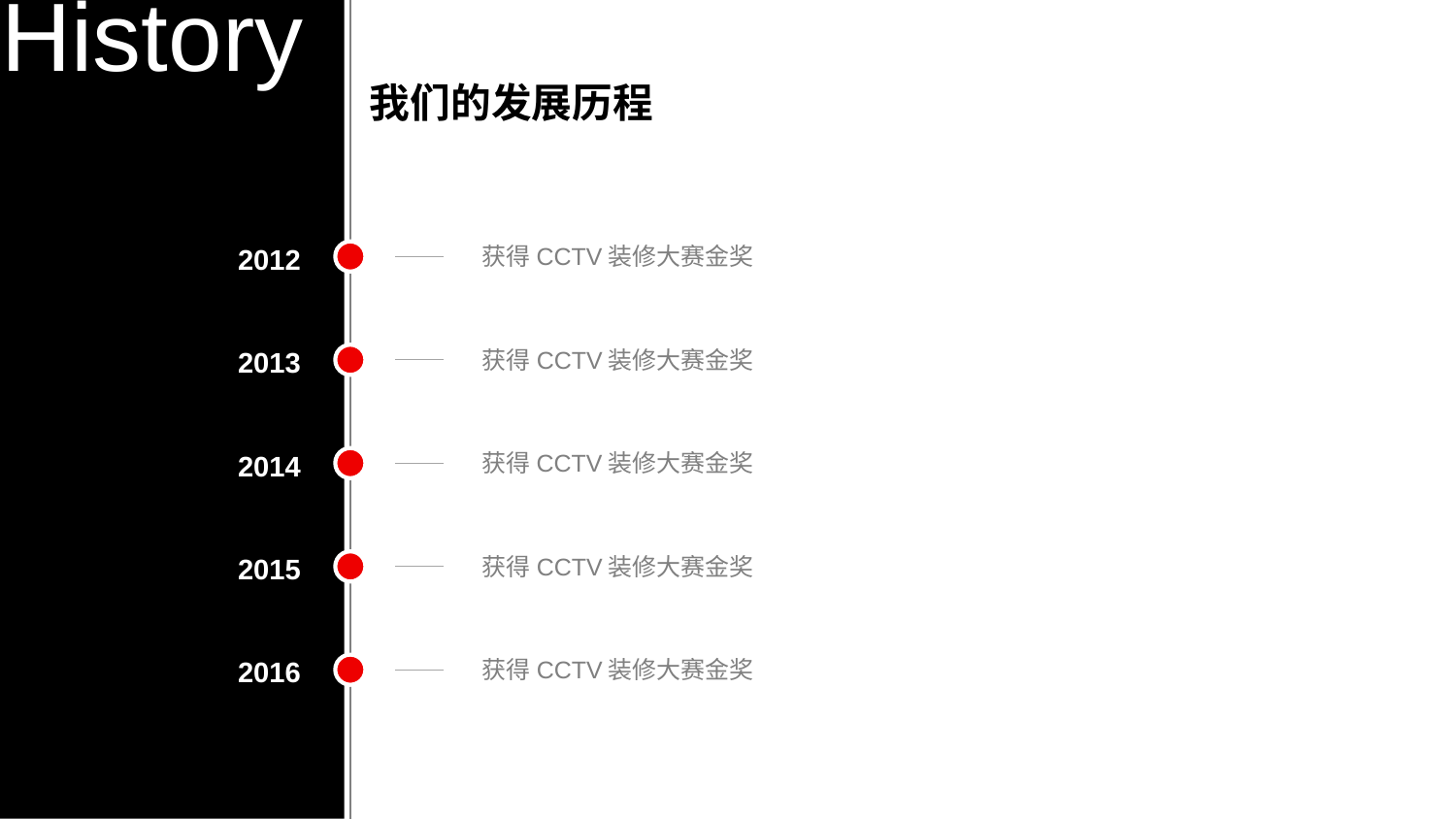

History
我们的发展历程
2012
获得CCTV装修大赛金奖

2013
获得CCTV装修大赛金奖

2014
获得CCTV装修大赛金奖

2015
获得CCTV装修大赛金奖

2016
获得CCTV装修大赛金奖